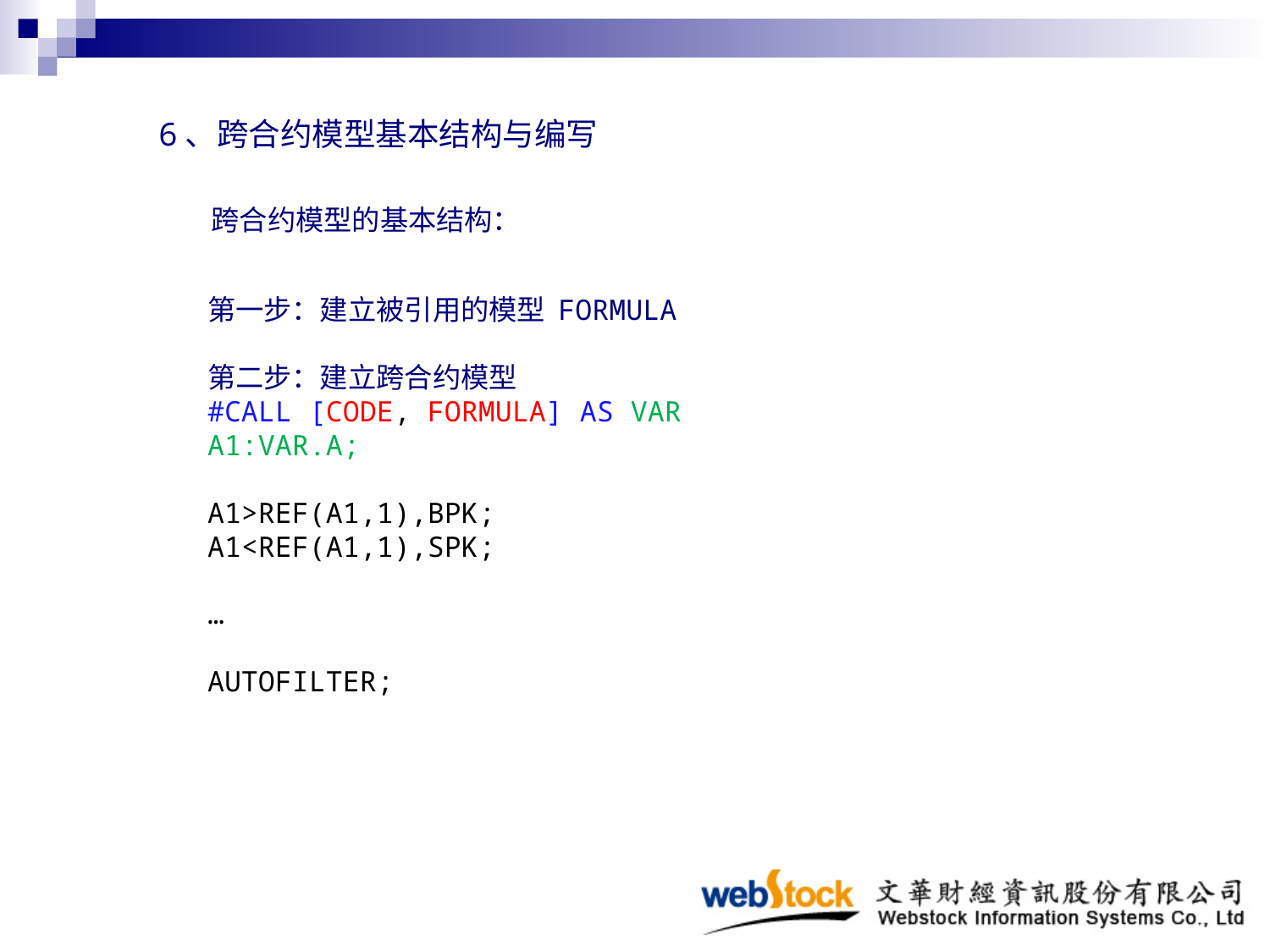

6、跨合约模型基本结构与编写
跨合约模型的基本结构：
第一步：建立被引用的模型 FORMULA

第二步：建立跨合约模型
#CALL [CODE, FORMULA] AS VAR
A1:VAR.A;

A1>REF(A1,1),BPK;
A1<REF(A1,1),SPK;

…

AUTOFILTER;